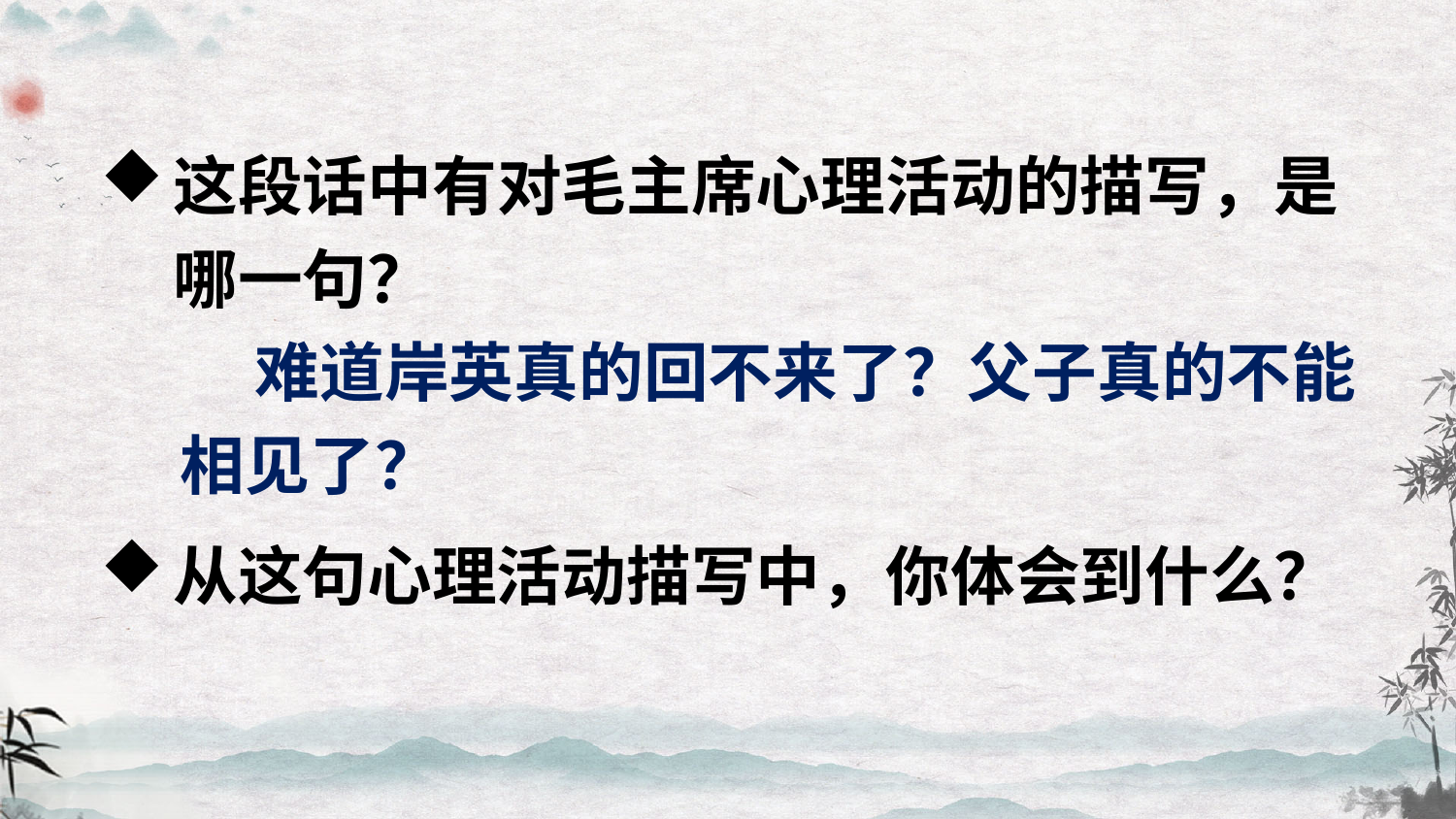

这段话中有对毛主席心理活动的描写，是哪一句？
    难道岸英真的回不来了？父子真的不能相见了？
从这句心理活动描写中，你体会到什么？